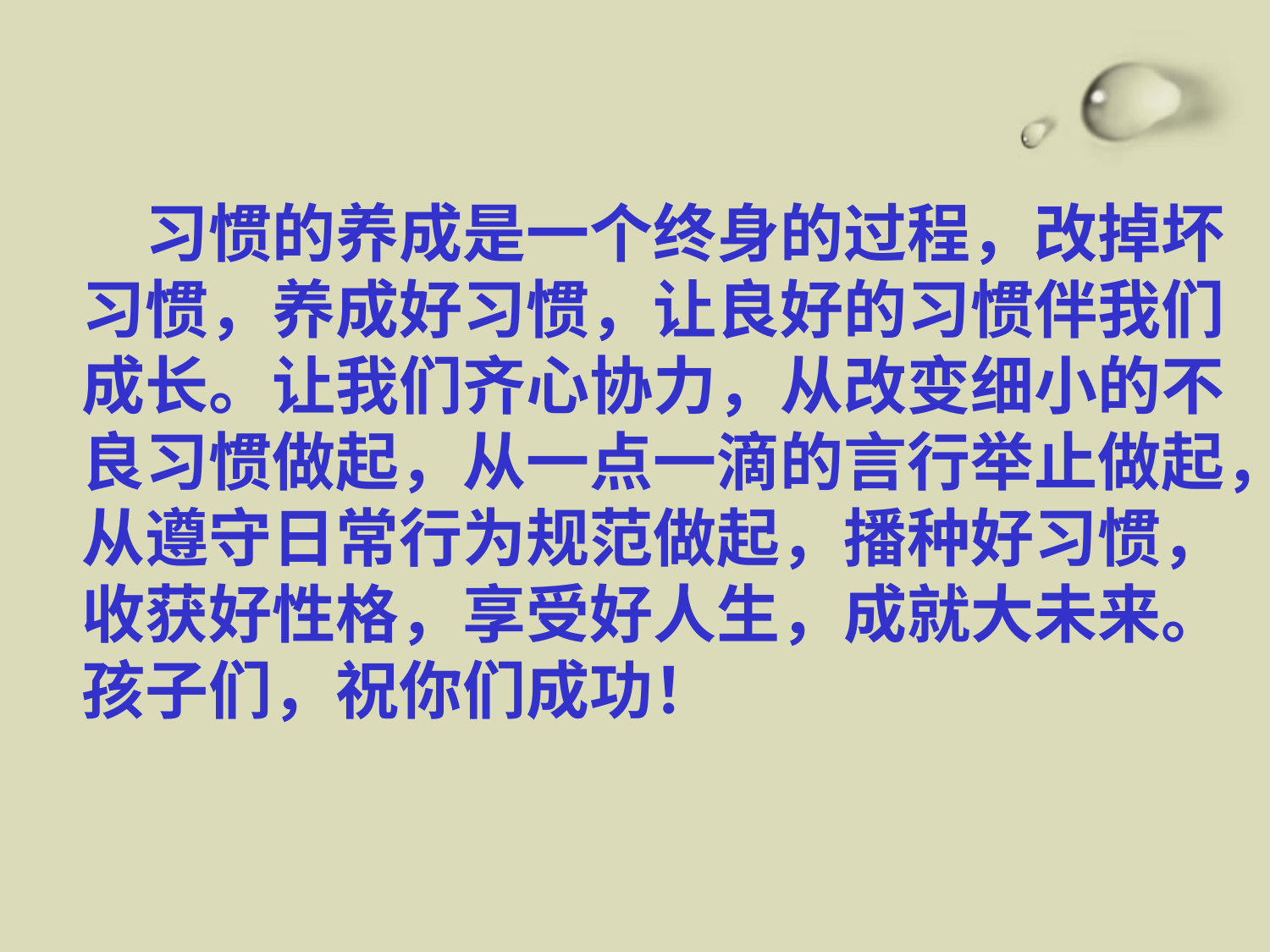

习惯的养成是一个终身的过程，改掉坏习惯，养成好习惯，让良好的习惯伴我们成长。让我们齐心协力，从改变细小的不良习惯做起，从一点一滴的言行举止做起，从遵守日常行为规范做起，播种好习惯，收获好性格，享受好人生，成就大未来。孩子们，祝你们成功！